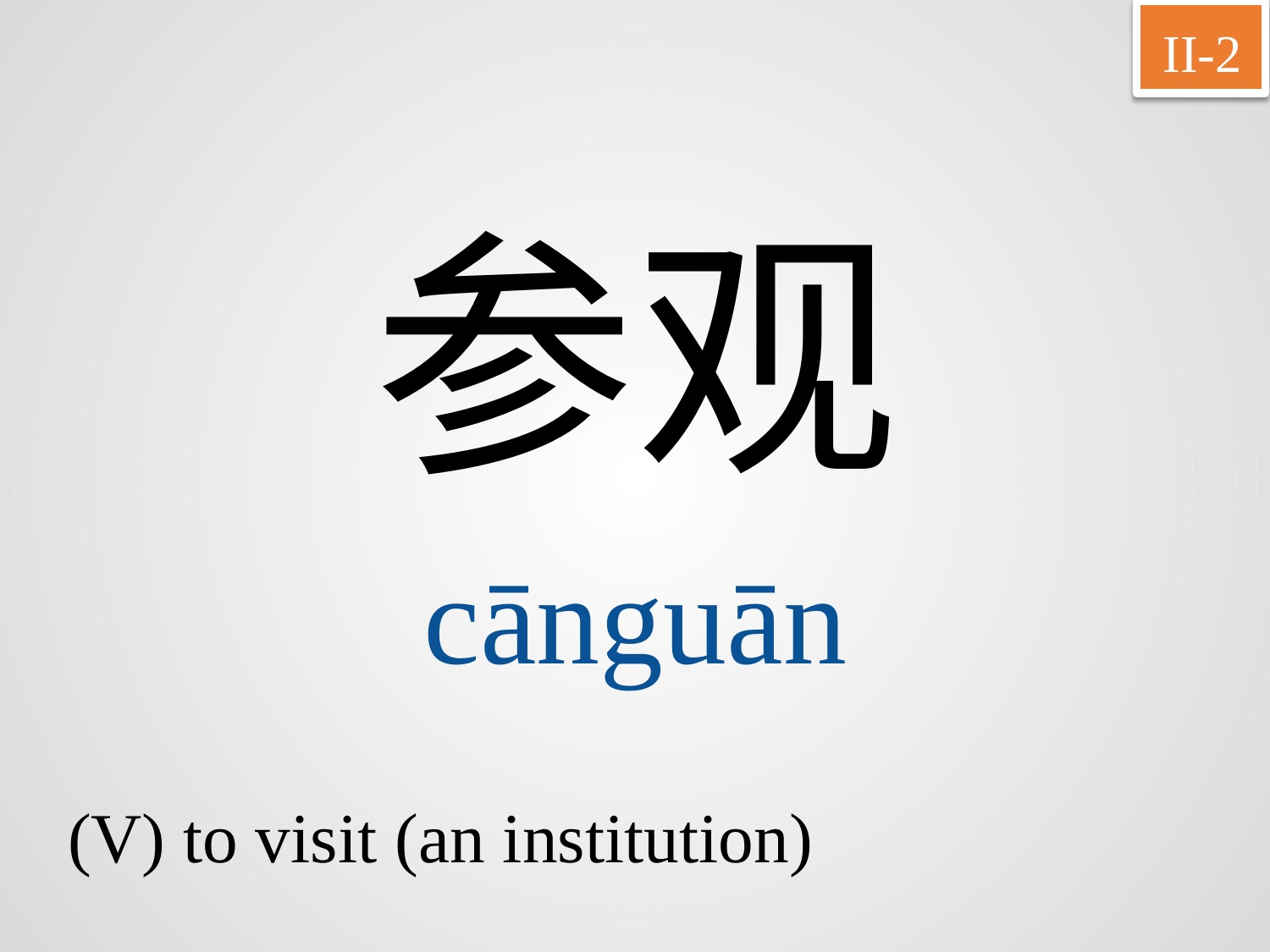

II-2

参观
cānguān
(V) to visit (an institution)